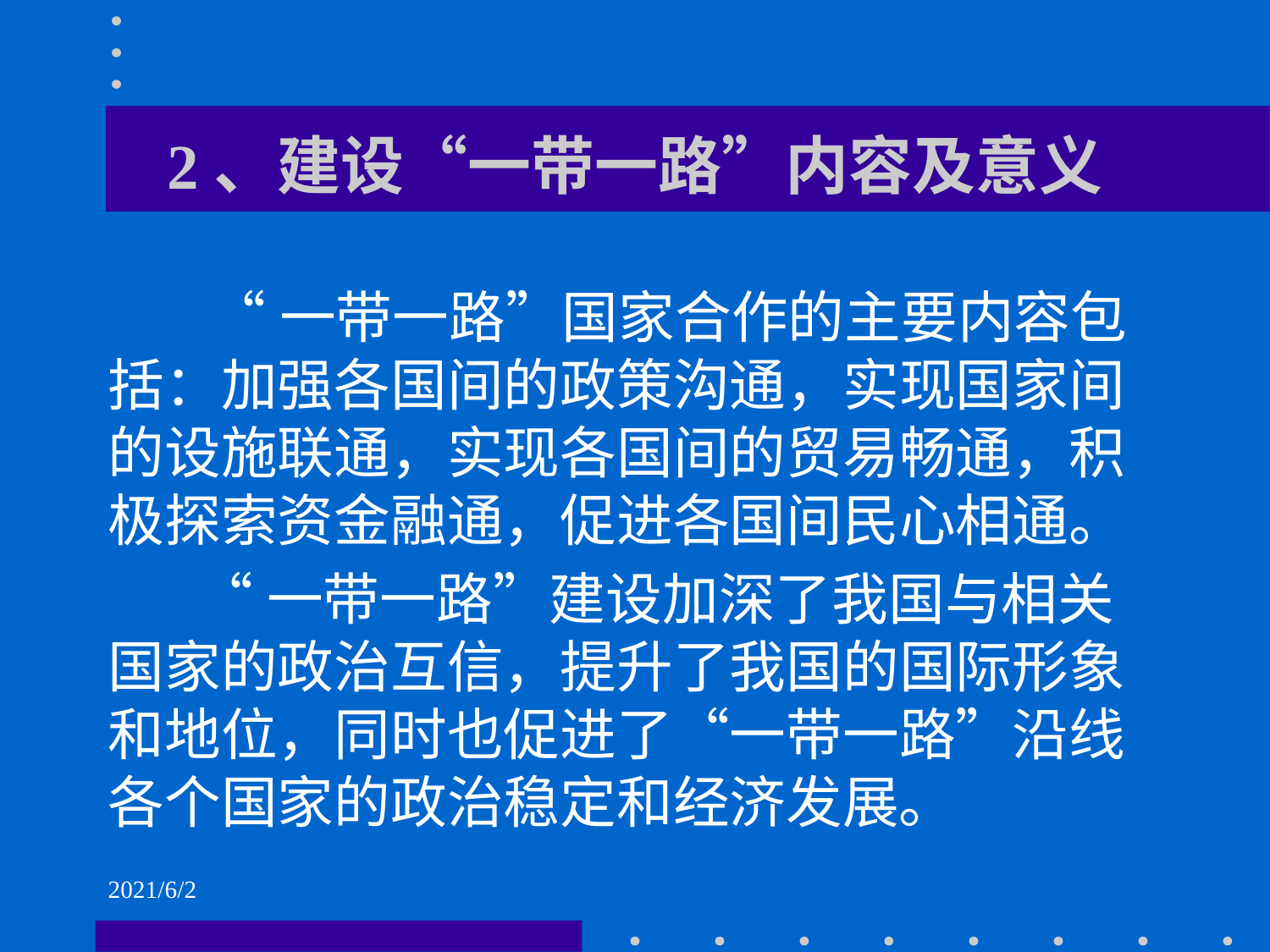

# 2、建设“一带一路”内容及意义
        “一带一路”国家合作的主要内容包括：加强各国间的政策沟通，实现国家间的设施联通，实现各国间的贸易畅通，积极探索资金融通，促进各国间民心相通。
       “一带一路”建设加深了我国与相关国家的政治互信，提升了我国的国际形象和地位，同时也促进了“一带一路”沿线各个国家的政治稳定和经济发展。
2021/6/2